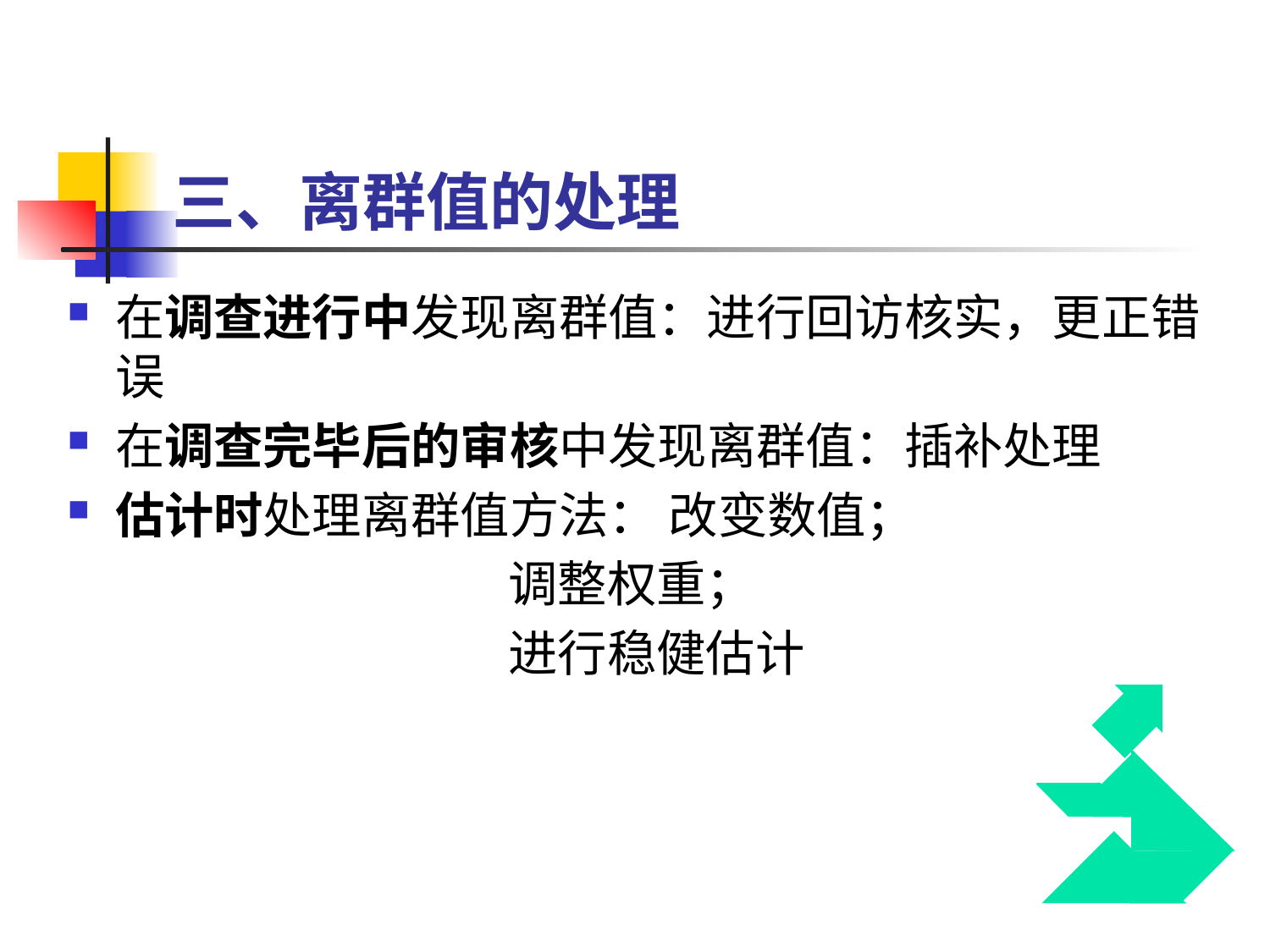

# 三、离群值的处理
在调查进行中发现离群值：进行回访核实，更正错误
在调查完毕后的审核中发现离群值：插补处理
估计时处理离群值方法： 改变数值；
                                       调整权重；
                                       进行稳健估计